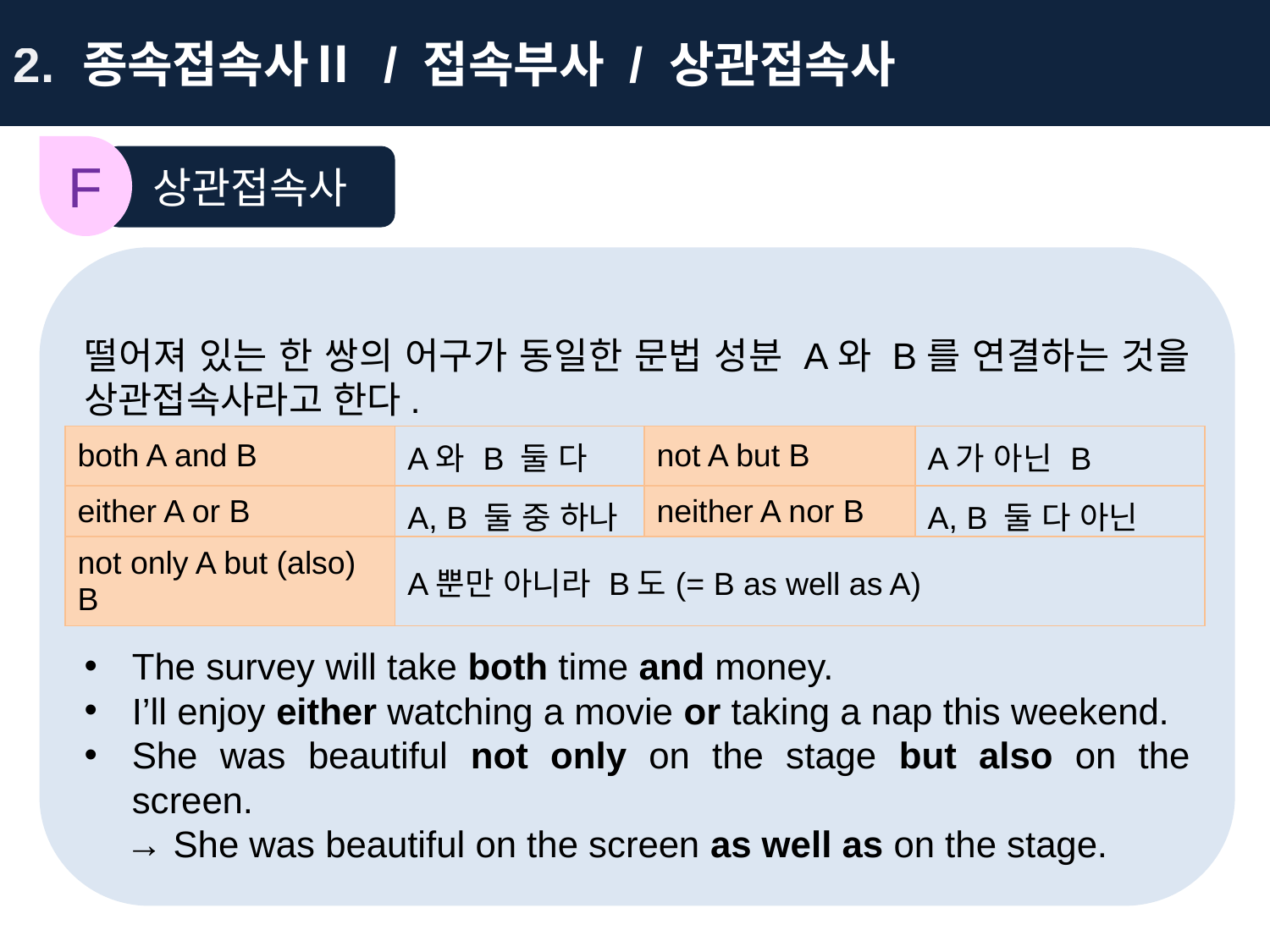

2. 종속접속사Ⅱ / 접속부사 / 상관접속사

F
상관접속사

떨어져 있는 한 쌍의 어구가 동일한 문법 성분 A와 B를 연결하는 것을 상관접속사라고 한다.

The survey will take both time and money.
I’ll enjoy either watching a movie or taking a nap this weekend.
She was beautiful not only on the stage but also on the screen.
    → She was beautiful on the screen as well as on the stage.
| both A and B | A와 B 둘 다 | not A but B | A가 아닌 B |
| --- | --- | --- | --- |
| either A or B | A, B 둘 중 하나 | neither A nor B | A, B 둘 다 아닌 |
| not only A but (also) B | A뿐만 아니라 B도(= B as well as A) |  |  |